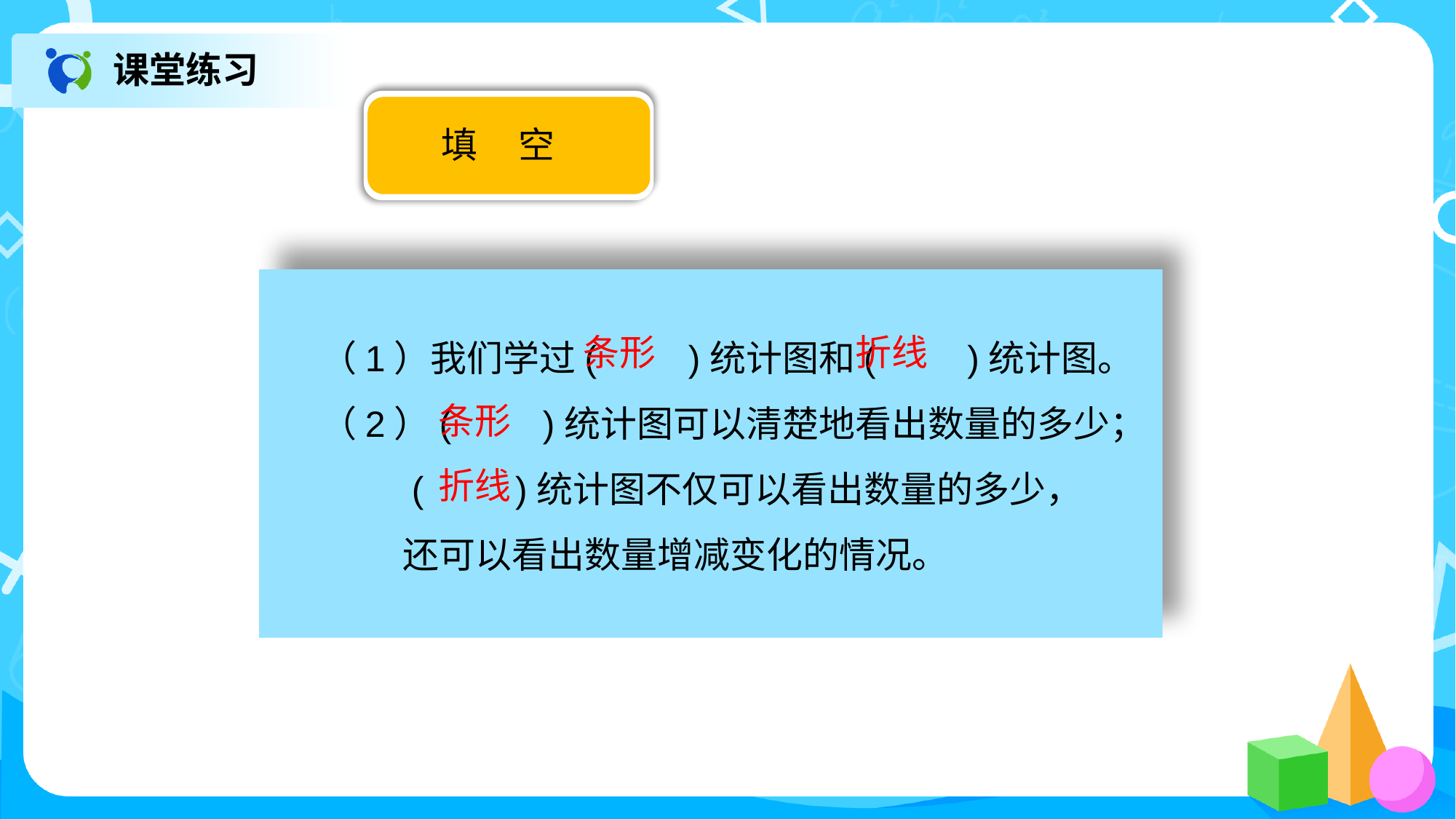

课堂练习

填     空

（1）我们学过(         )统计图和(         )统计图。
（2）(         )统计图可以清楚地看出数量的多少；
         (         )统计图不仅可以看出数量的多少，
         还可以看出数量增减变化的情况。
条形
折线
条形
折线